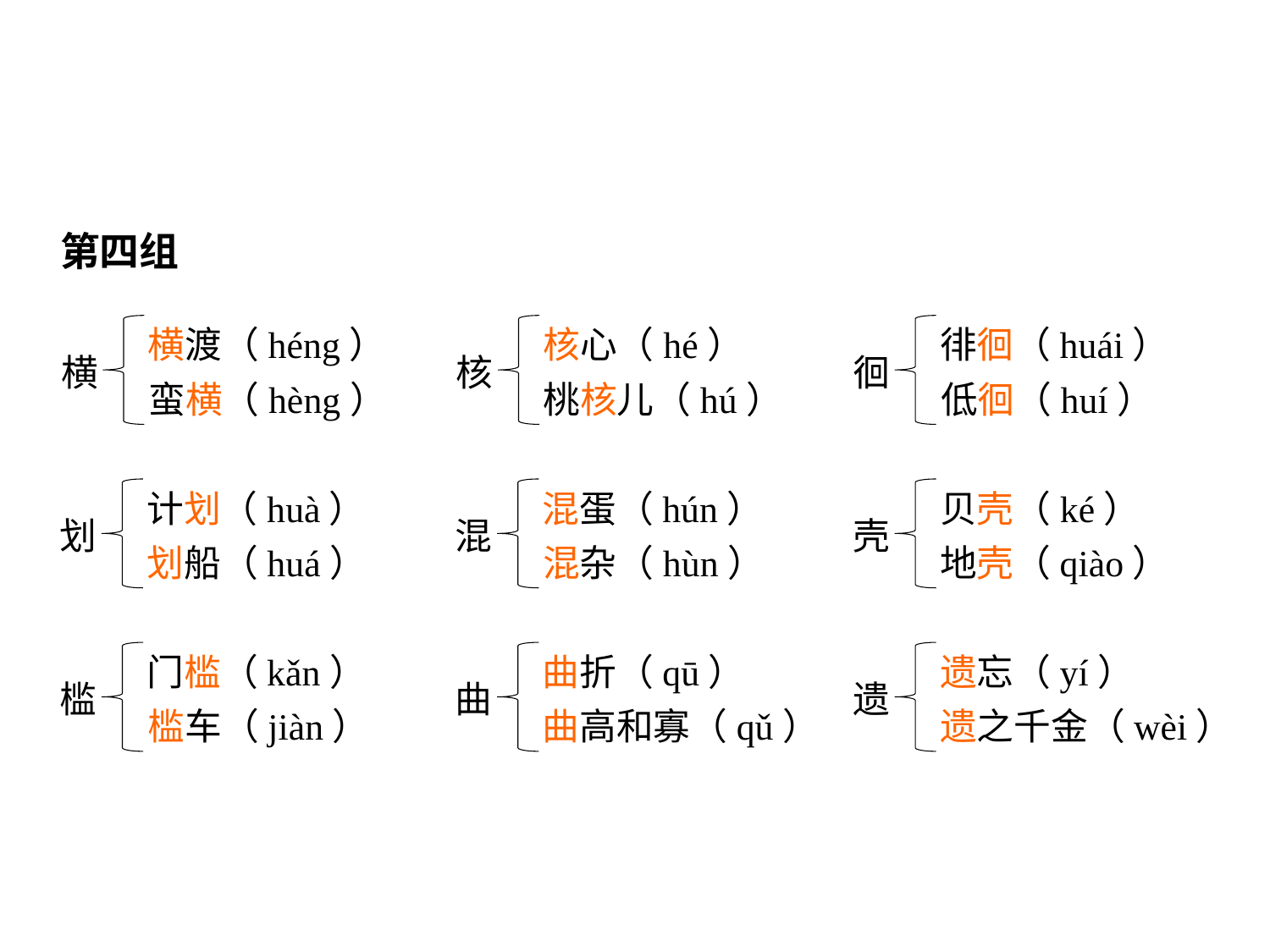

第四组

横渡（héng）
横
蛮横（hèng）

核心（hé）
核
桃核儿（hú）

徘徊（huái）
徊
低徊（huí）

计划（huà）
划
划船（huá）

混蛋（hún）
混
混杂（hùn）

贝壳（ké）
壳
地壳（qiào）

门槛（kǎn）
槛
槛车（jiàn）

曲折（qū）
曲
曲高和寡（qǔ）

遗忘（yí）
遗
遗之千金（wèi）